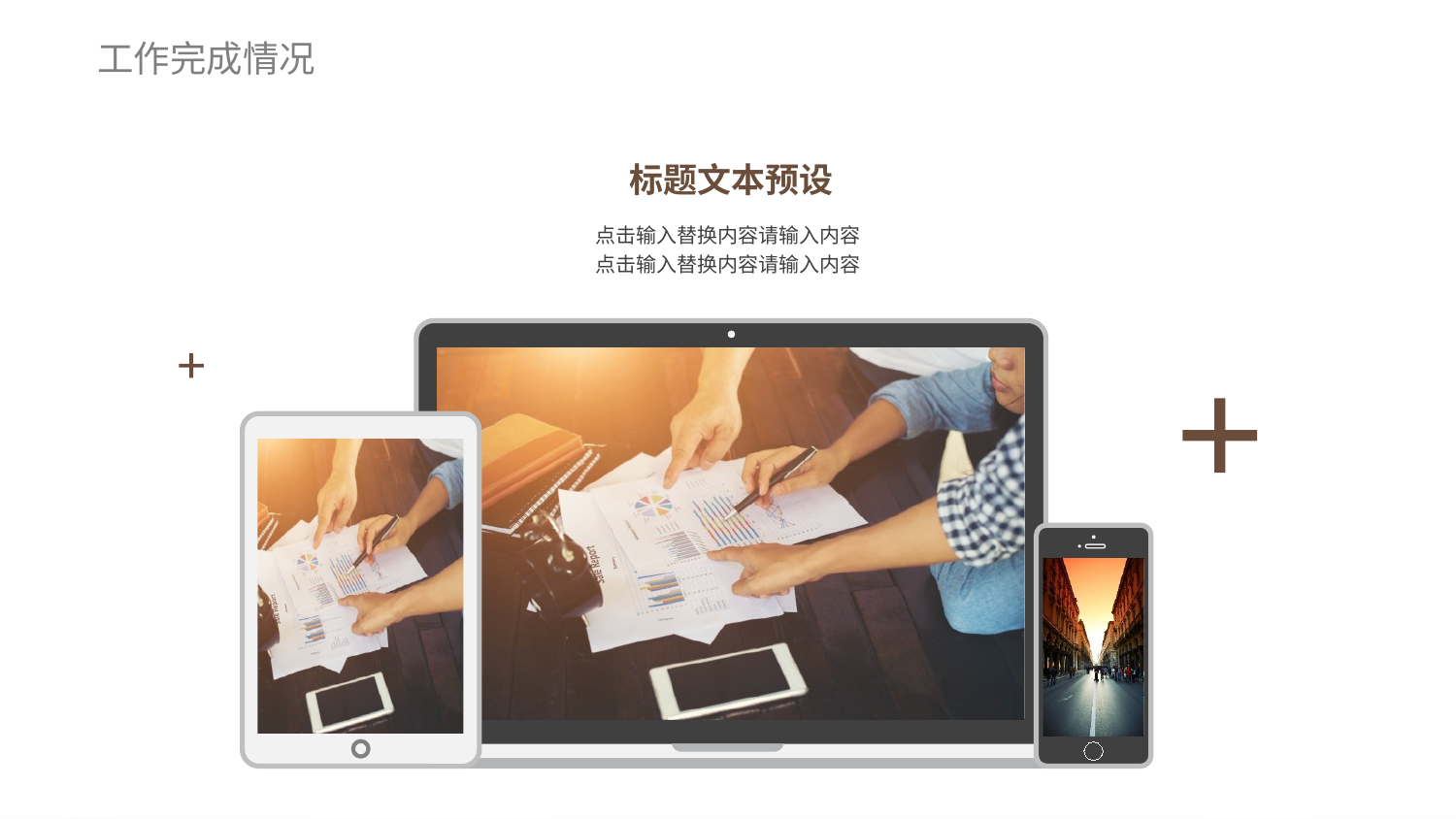

工作完成情况
标题文本预设
点击输入替换内容请输入内容
点击输入替换内容请输入内容